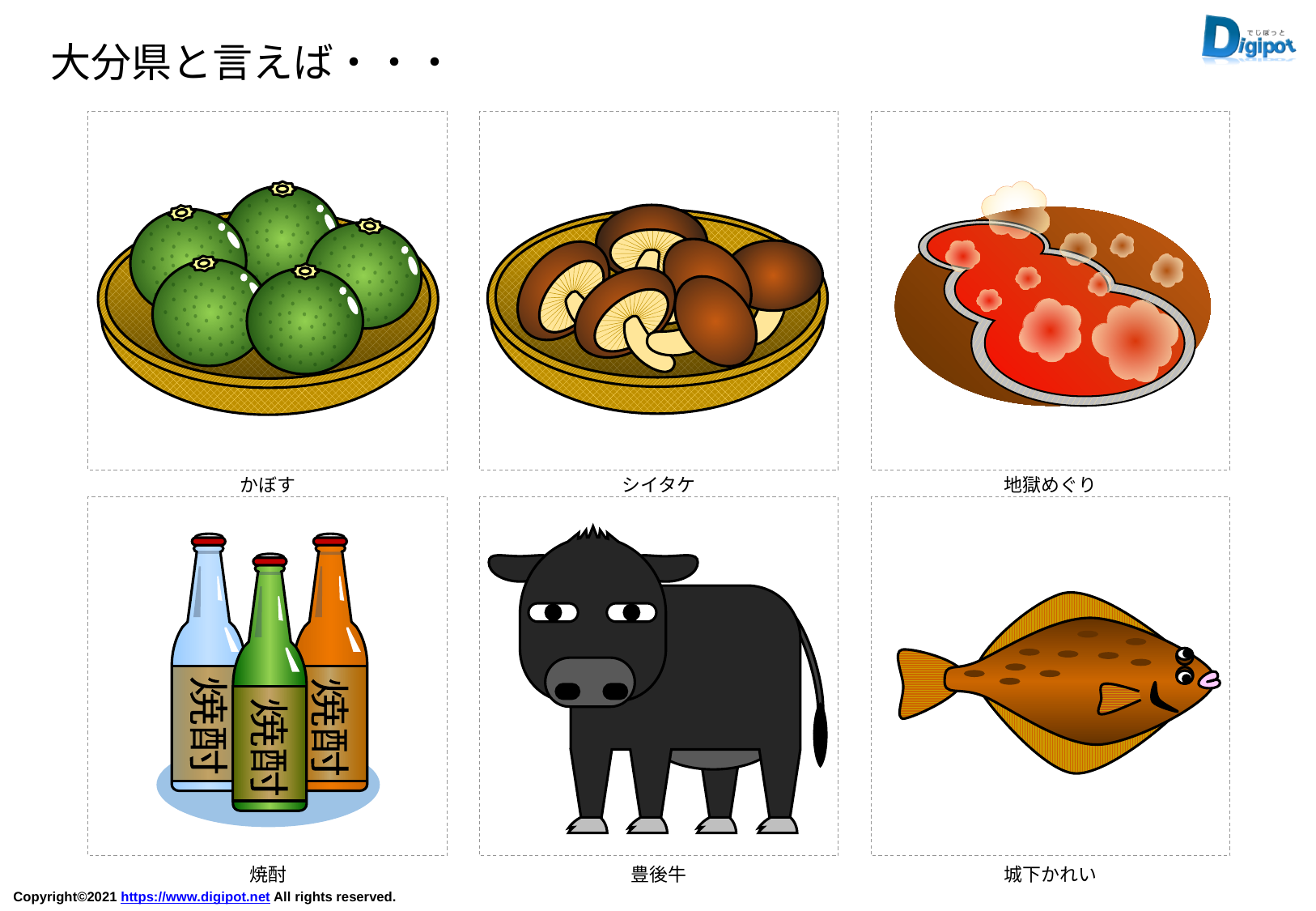

大分県と言えば・・・

かぼす
シイタケ
地獄めぐり

焼酎

焼酎

焼酎

焼酎
豊後牛
城下かれい